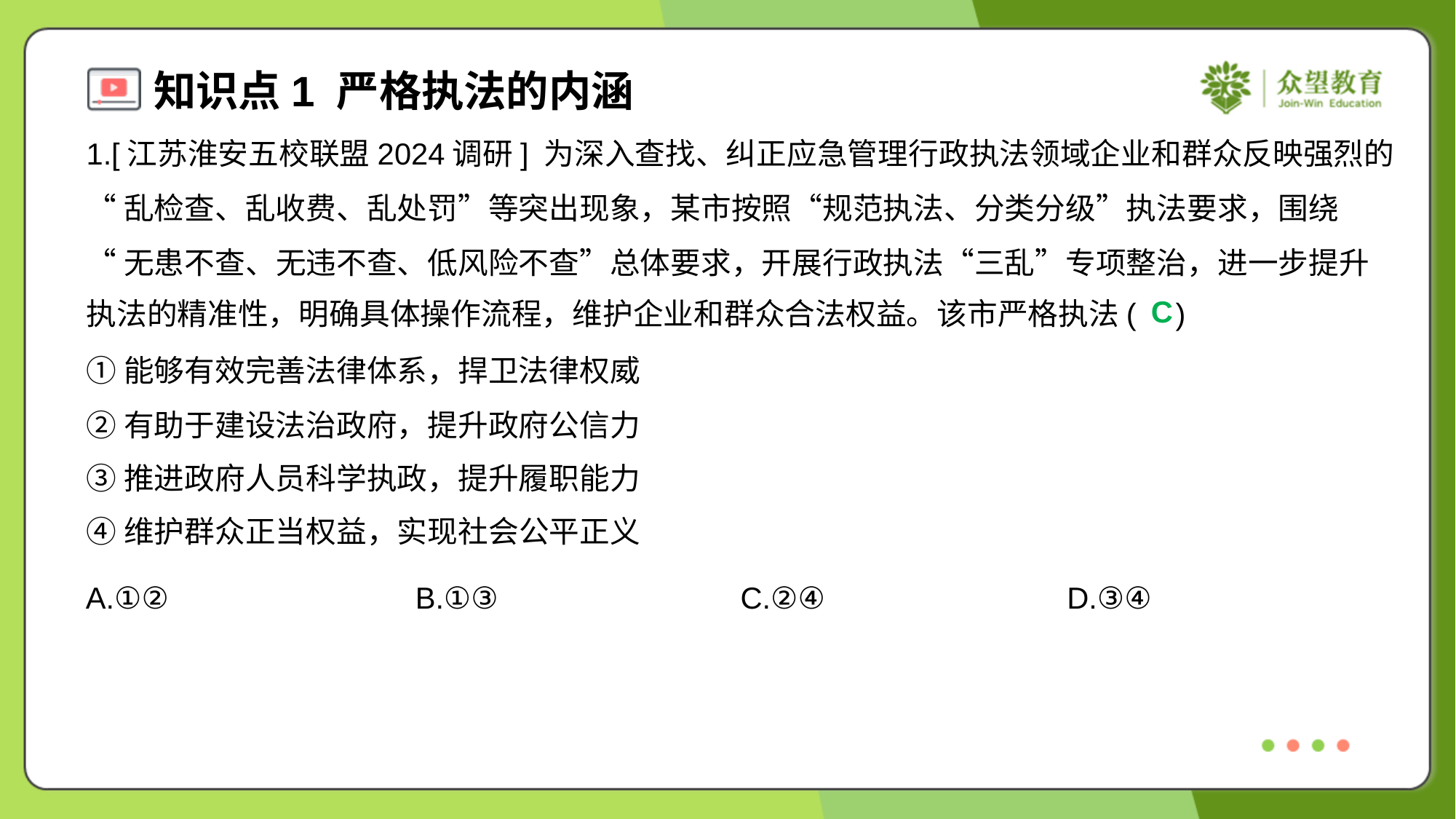

1.[江苏淮安五校联盟2024调研] 为深入查找、纠正应急管理行政执法领域企业和群众反映强烈的
“乱检查、乱收费、乱处罚”等突出现象，某市按照“规范执法、分类分级”执法要求，围绕
“无患不查、无违不查、低风险不查”总体要求，开展行政执法“三乱”专项整治，进一步提升
执法的精准性，明确具体操作流程，维护企业和群众合法权益。该市严格执法(     )
C
①能够有效完善法律体系，捍卫法律权威
②有助于建设法治政府，提升政府公信力
③推进政府人员科学执政，提升履职能力
④维护群众正当权益，实现社会公平正义
A.①②	B.①③	C.②④	D.③④